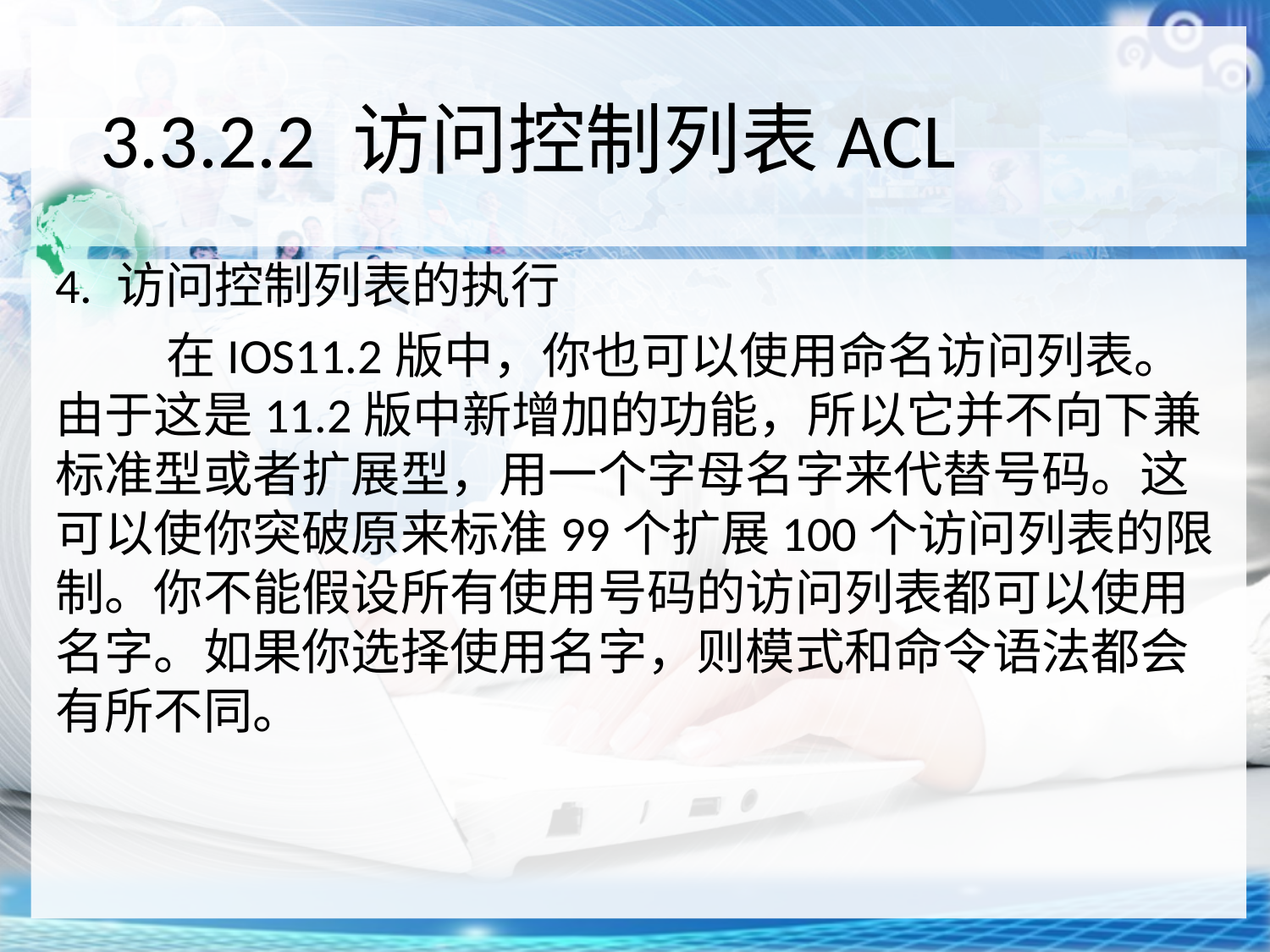

# 3.3.2.2 访问控制列表ACL
4. 访问控制列表的执行
         在IOS11.2版中，你也可以使用命名访问列表。由于这是11.2版中新增加的功能，所以它并不向下兼标准型或者扩展型，用一个字母名字来代替号码。这可以使你突破原来标准99个扩展100个访问列表的限制。你不能假设所有使用号码的访问列表都可以使用名字。如果你选择使用名字，则模式和命令语法都会有所不同。